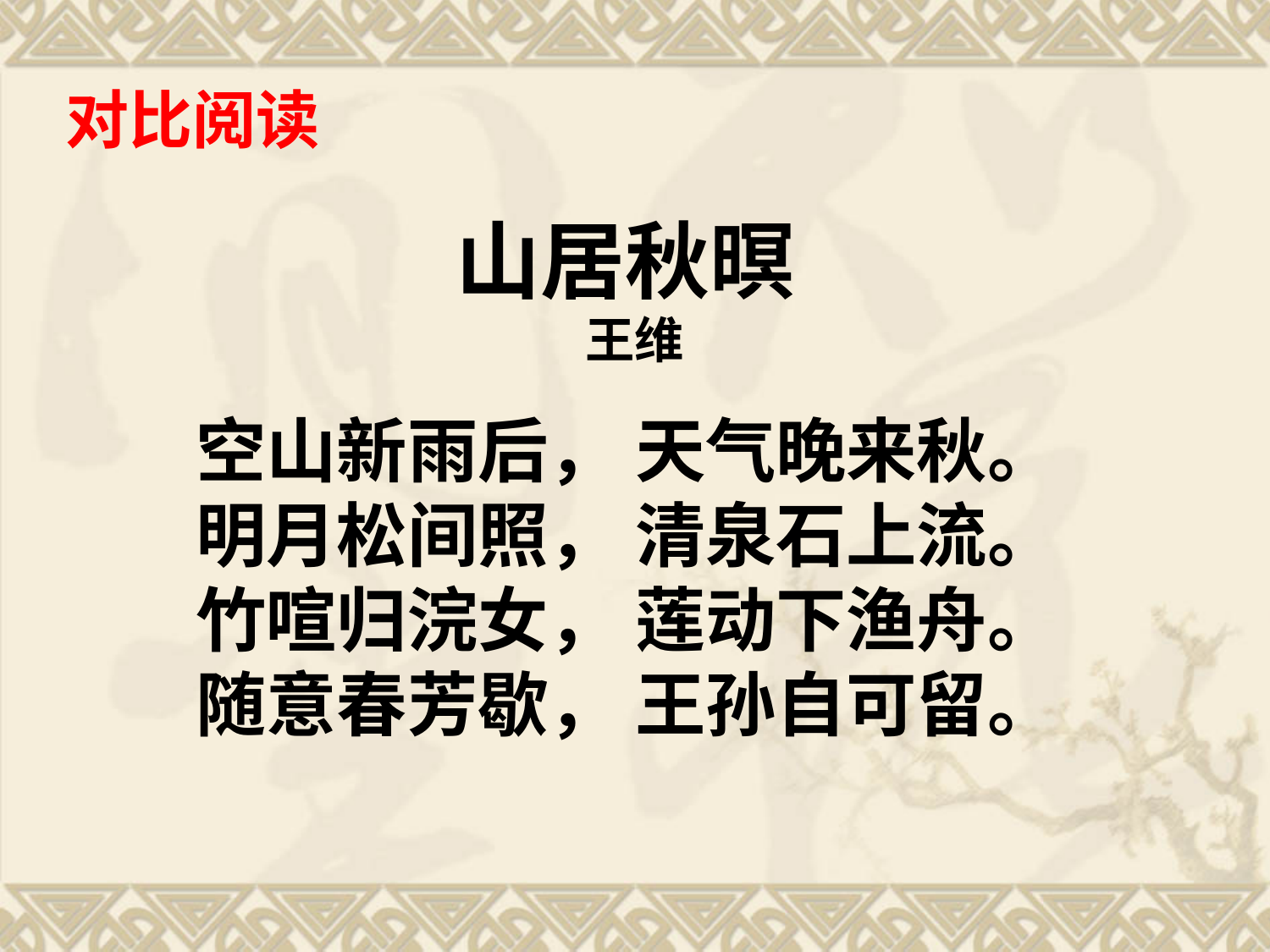

对比阅读
山居秋暝
王维
空山新雨后， 天气晚来秋。
明月松间照， 清泉石上流。
竹喧归浣女， 莲动下渔舟。
随意春芳歇， 王孙自可留。